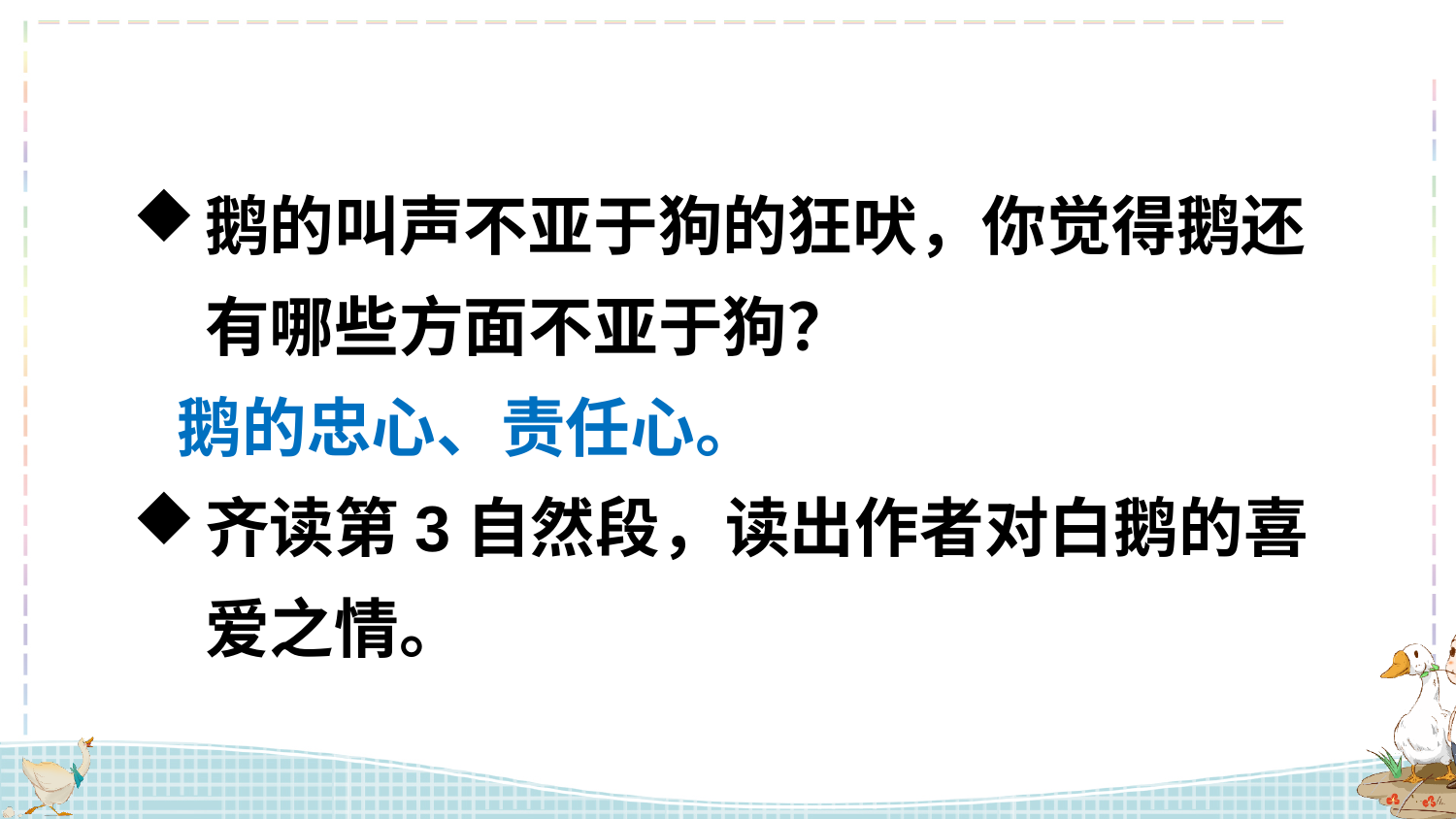

鹅的叫声不亚于狗的狂吠，你觉得鹅还有哪些方面不亚于狗？
  鹅的忠心、责任心。
齐读第3自然段，读出作者对白鹅的喜爱之情。